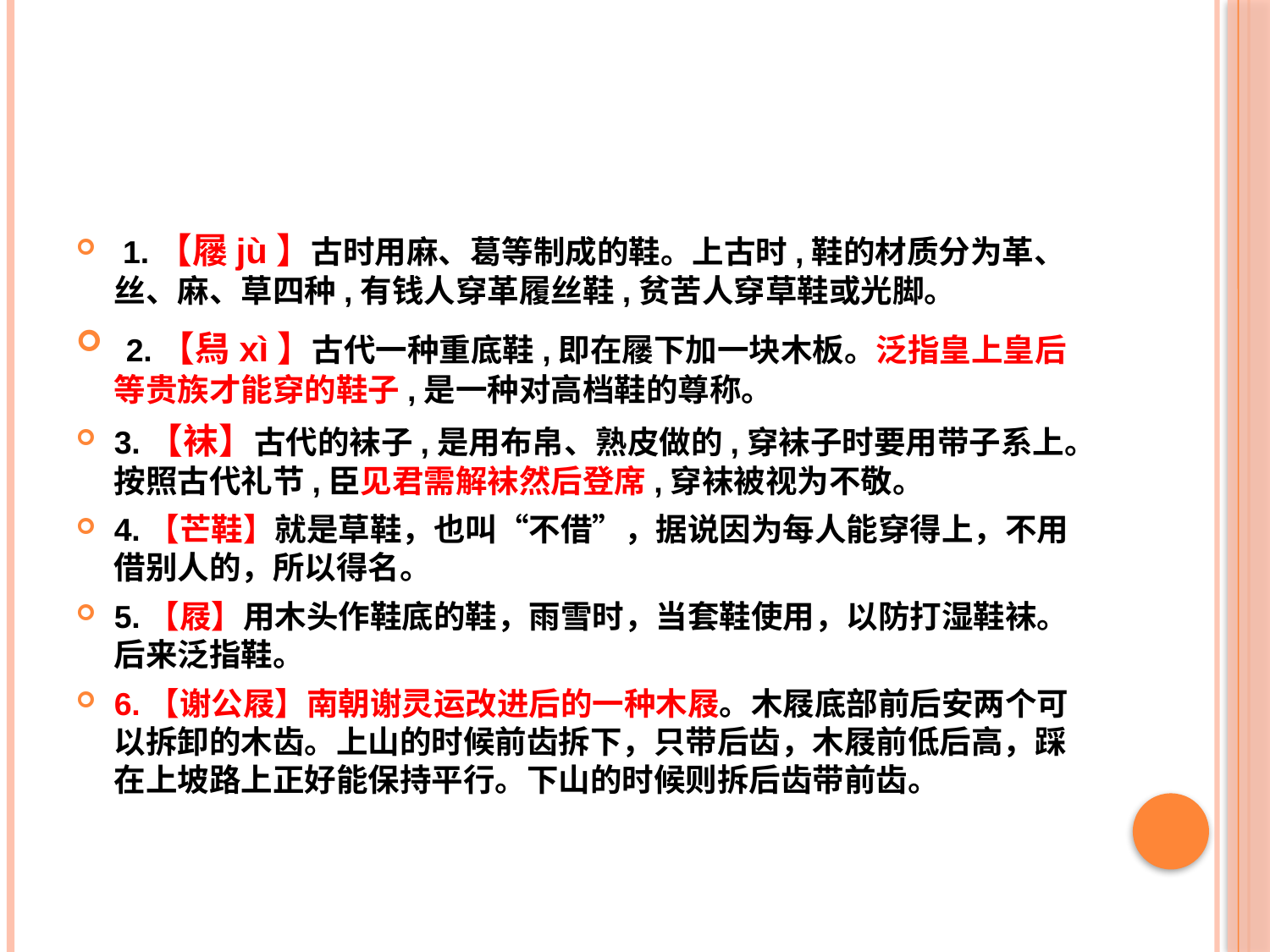

1.【屦jù】古时用麻、葛等制成的鞋。上古时,鞋的材质分为革、丝、麻、草四种,有钱人穿革履丝鞋,贫苦人穿草鞋或光脚。
 2.【舄xì】古代一种重底鞋,即在屦下加一块木板。泛指皇上皇后等贵族才能穿的鞋子,是一种对高档鞋的尊称。
3.【袜】古代的袜子,是用布帛、熟皮做的,穿袜子时要用带子系上。按照古代礼节,臣见君需解袜然后登席,穿袜被视为不敬。
4.【芒鞋】就是草鞋，也叫“不借”，据说因为每人能穿得上，不用借别人的，所以得名。
5.【屐】用木头作鞋底的鞋，雨雪时，当套鞋使用，以防打湿鞋袜。后来泛指鞋。
6.【谢公屐】南朝谢灵运改进后的一种木屐。木屐底部前后安两个可以拆卸的木齿。上山的时候前齿拆下，只带后齿，木屐前低后高，踩在上坡路上正好能保持平行。下山的时候则拆后齿带前齿。